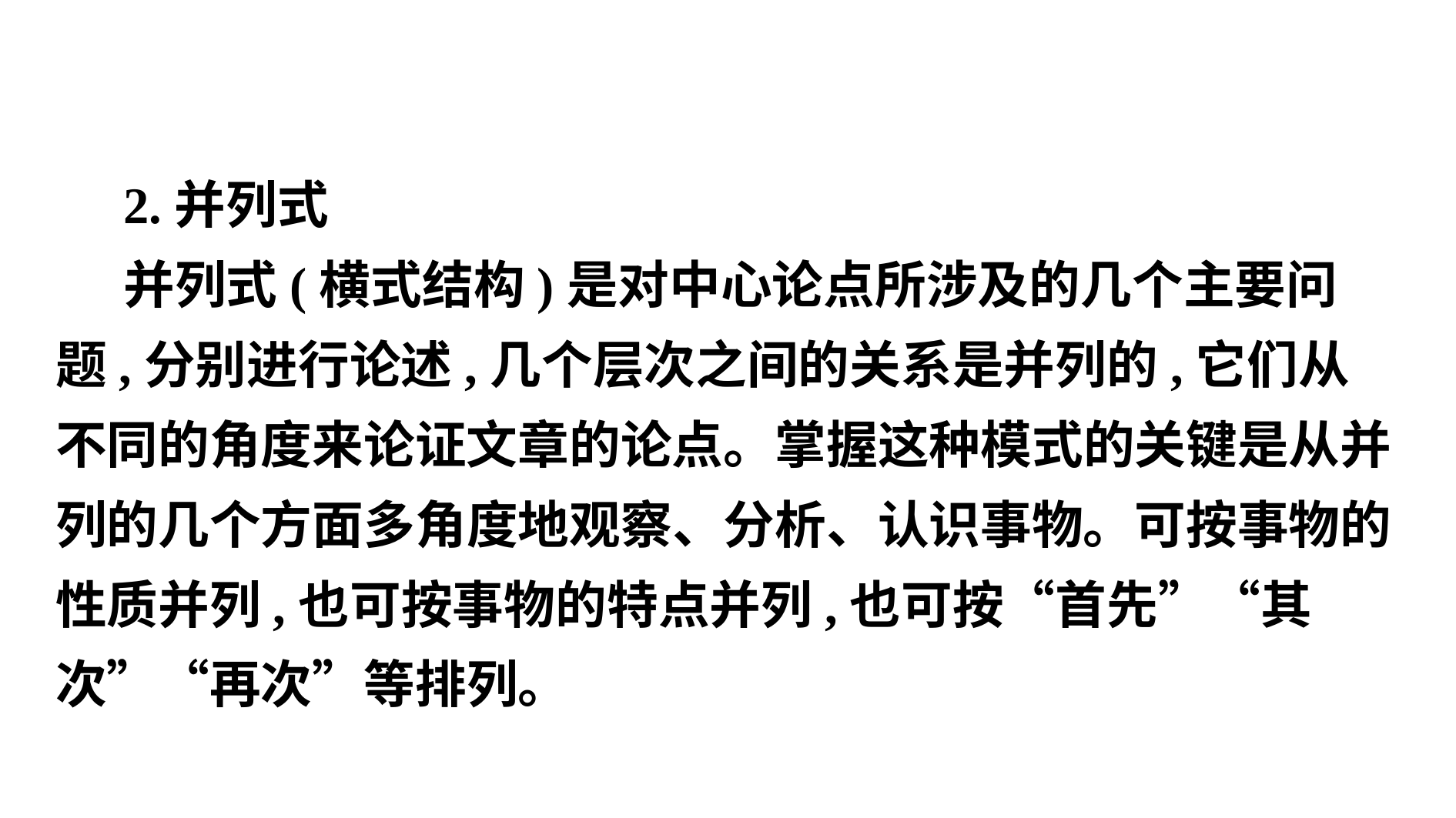

2.并列式
并列式(横式结构)是对中心论点所涉及的几个主要问题,分别进行论述,几个层次之间的关系是并列的,它们从不同的角度来论证文章的论点。掌握这种模式的关键是从并列的几个方面多角度地观察、分析、认识事物。可按事物的性质并列,也可按事物的特点并列,也可按“首先”“其次”“再次”等排列。